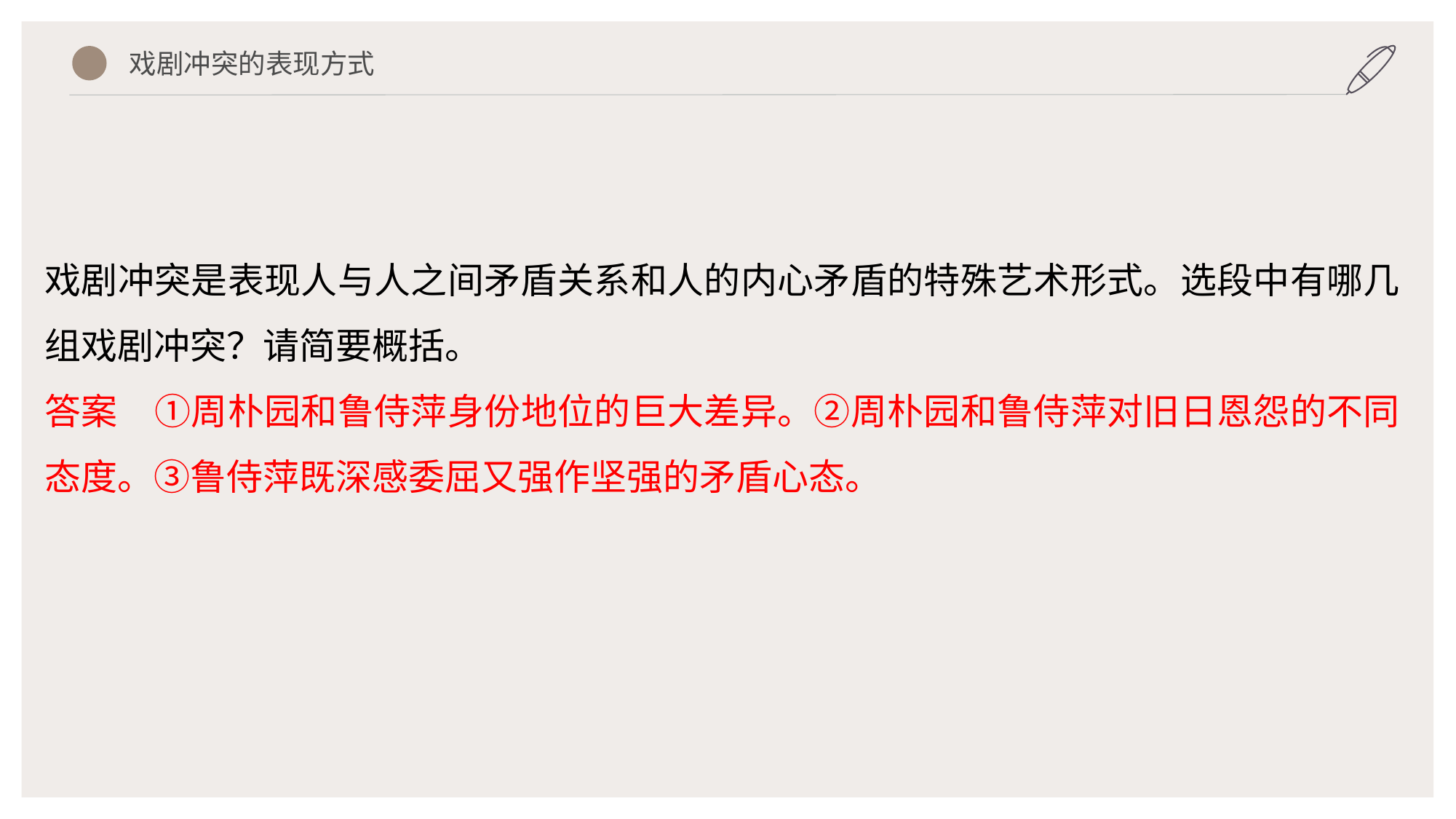

戏剧冲突的表现方式

戏剧冲突是表现人与人之间矛盾关系和人的内心矛盾的特殊艺术形式。选段中有哪几组戏剧冲突？请简要概括。
答案　①周朴园和鲁侍萍身份地位的巨大差异。②周朴园和鲁侍萍对旧日恩怨的不同态度。③鲁侍萍既深感委屈又强作坚强的矛盾心态。